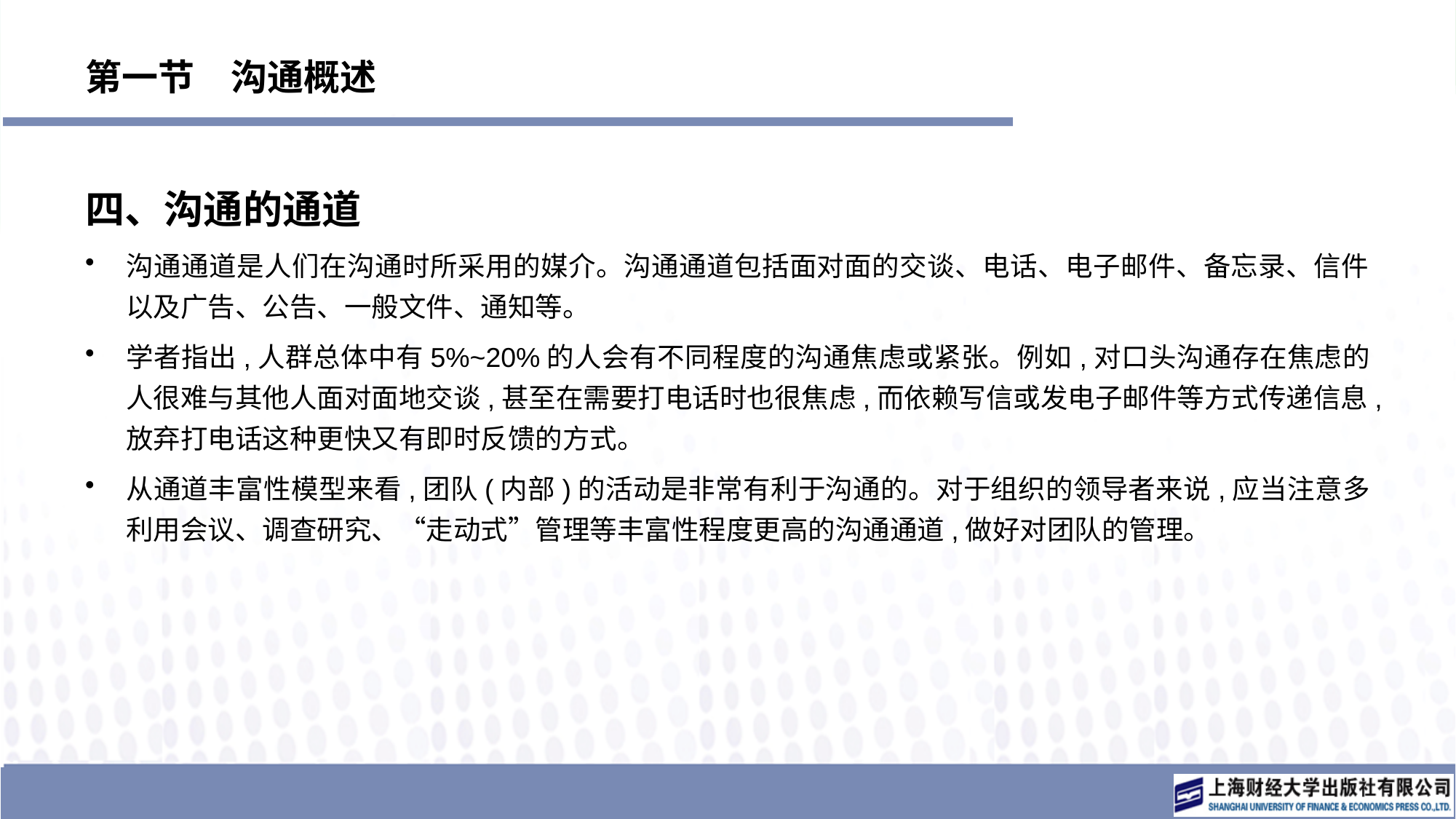

# 第一节　沟通概述
四、沟通的通道
沟通通道是人们在沟通时所采用的媒介。沟通通道包括面对面的交谈、电话、电子邮件、备忘录、信件以及广告、公告、一般文件、通知等。
学者指出,人群总体中有5%~20%的人会有不同程度的沟通焦虑或紧张。例如,对口头沟通存在焦虑的人很难与其他人面对面地交谈,甚至在需要打电话时也很焦虑,而依赖写信或发电子邮件等方式传递信息,放弃打电话这种更快又有即时反馈的方式。
从通道丰富性模型来看,团队(内部)的活动是非常有利于沟通的。对于组织的领导者来说,应当注意多利用会议、调查研究、“走动式”管理等丰富性程度更高的沟通通道,做好对团队的管理。